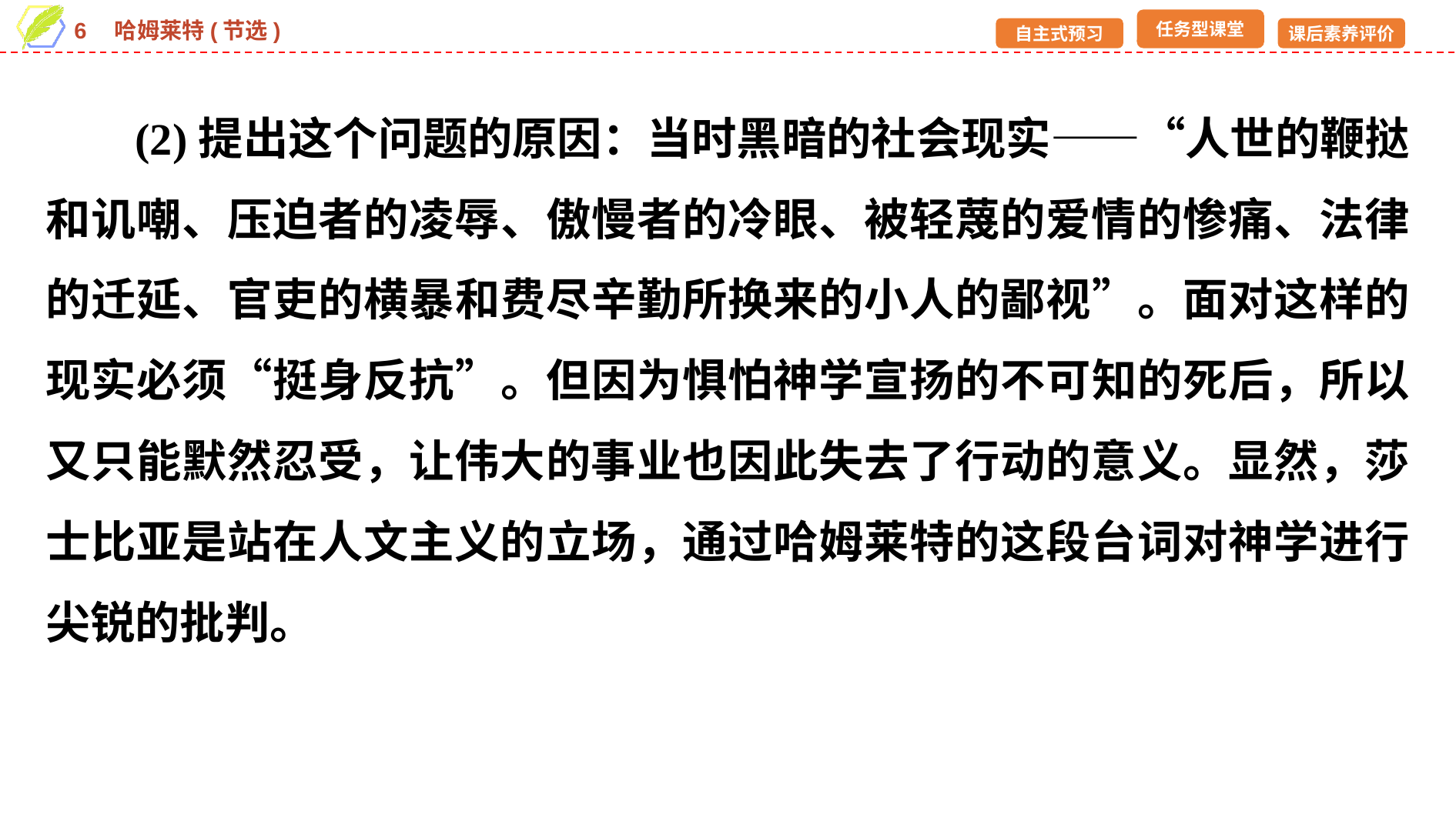

(2)提出这个问题的原因：当时黑暗的社会现实——“人世的鞭挞和讥嘲、压迫者的凌辱、傲慢者的冷眼、被轻蔑的爱情的惨痛、法律的迁延、官吏的横暴和费尽辛勤所换来的小人的鄙视”。面对这样的现实必须“挺身反抗”。但因为惧怕神学宣扬的不可知的死后，所以又只能默然忍受，让伟大的事业也因此失去了行动的意义。显然，莎士比亚是站在人文主义的立场，通过哈姆莱特的这段台词对神学进行尖锐的批判。